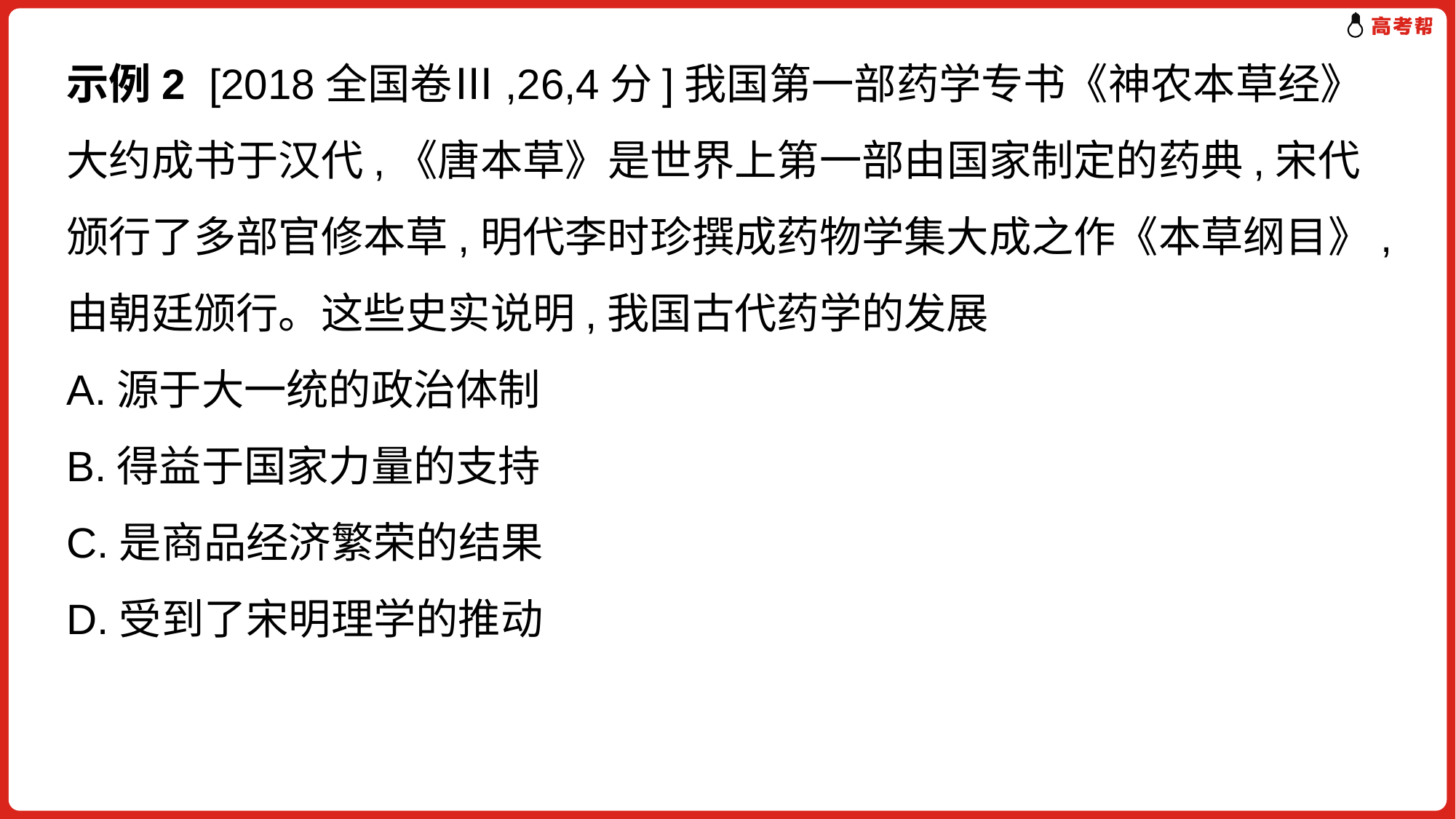

示例2  [2018全国卷Ⅲ,26,4分]我国第一部药学专书《神农本草经》大约成书于汉代,《唐本草》是世界上第一部由国家制定的药典,宋代颁行了多部官修本草,明代李时珍撰成药物学集大成之作《本草纲目》,由朝廷颁行。这些史实说明,我国古代药学的发展
A.源于大一统的政治体制
B.得益于国家力量的支持
C.是商品经济繁荣的结果
D.受到了宋明理学的推动